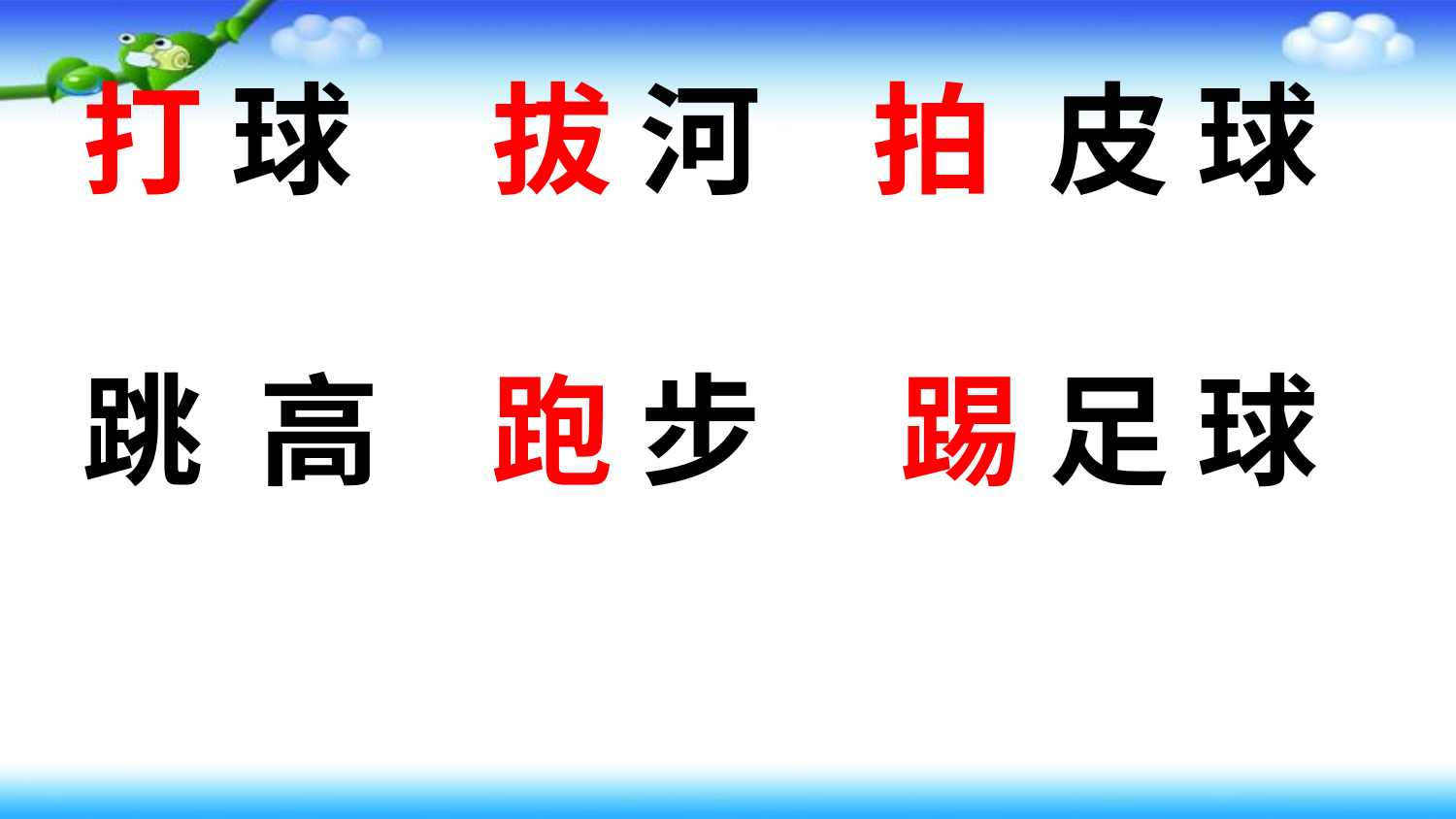

打 球     拔 河    拍  皮 球

跳  高    跑 步     踢 足 球